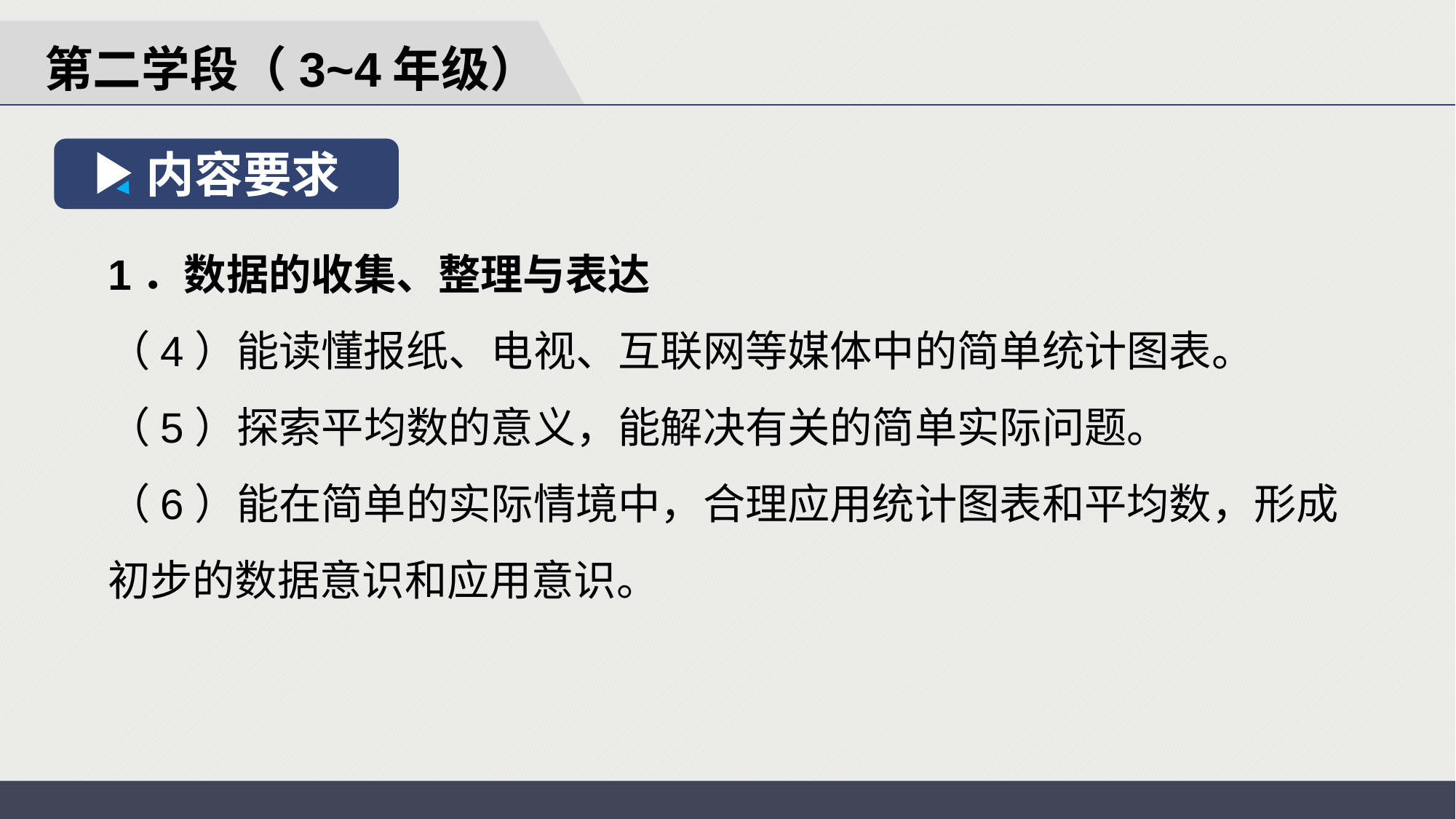

第二学段（3~4年级）
内容要求

1．数据的收集、整理与表达
（4）能读懂报纸、电视、互联网等媒体中的简单统计图表。
（5）探索平均数的意义，能解决有关的简单实际问题。
（6）能在简单的实际情境中，合理应用统计图表和平均数，形成初步的数据意识和应用意识。